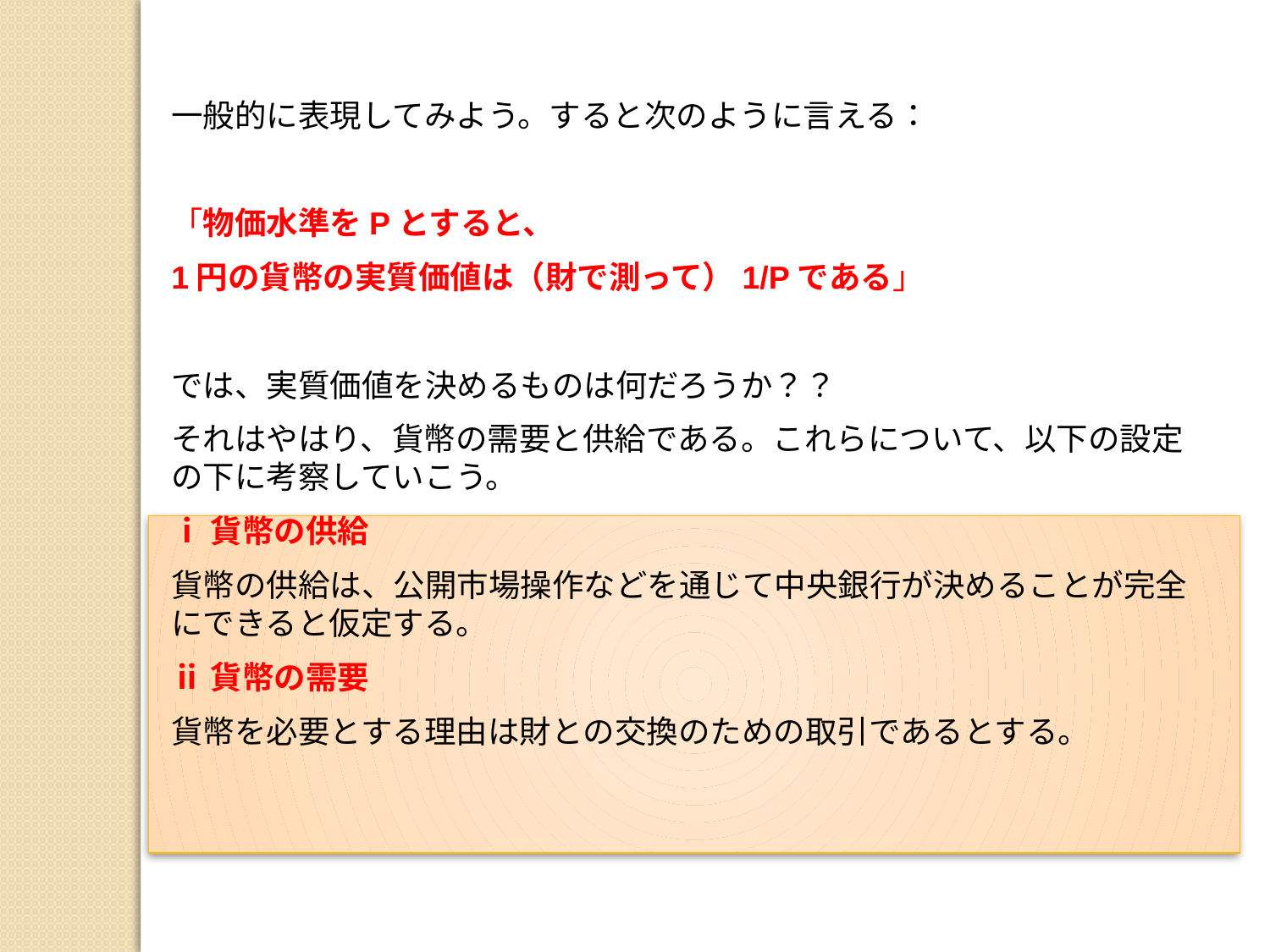

一般的に表現してみよう。すると次のように言える：

「物価水準をPとすると、
1円の貨幣の実質価値は（財で測って）1/Pである」

では、実質価値を決めるものは何だろうか？？
それはやはり、貨幣の需要と供給である。これらについて、以下の設定の下に考察していこう。
ⅰ貨幣の供給
貨幣の供給は、公開市場操作などを通じて中央銀行が決めることが完全にできると仮定する。
ⅱ貨幣の需要
貨幣を必要とする理由は財との交換のための取引であるとする。